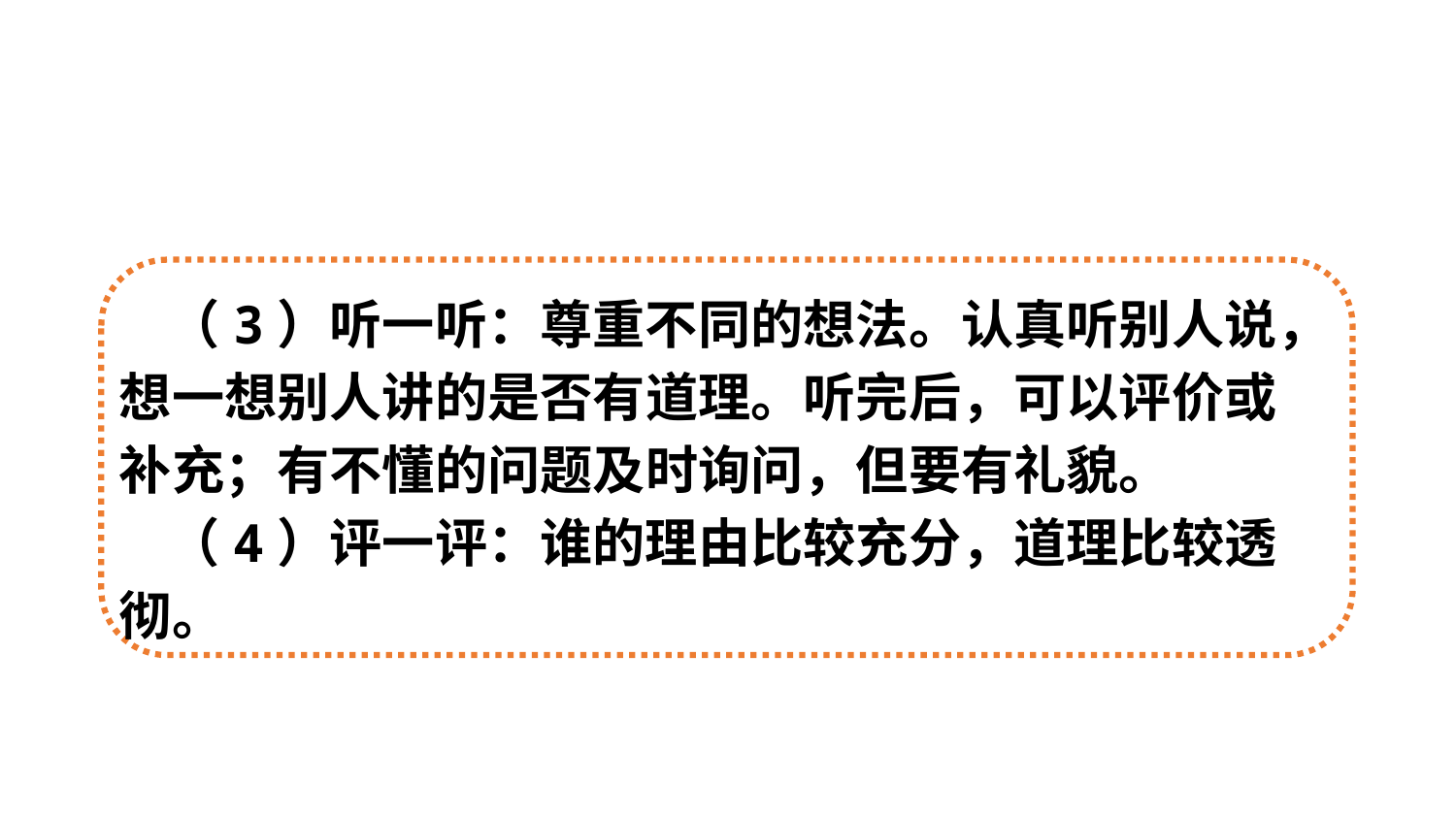

（3）听一听：尊重不同的想法。认真听别人说，想一想别人讲的是否有道理。听完后，可以评价或补充；有不懂的问题及时询问，但要有礼貌。
   （4）评一评：谁的理由比较充分，道理比较透彻。